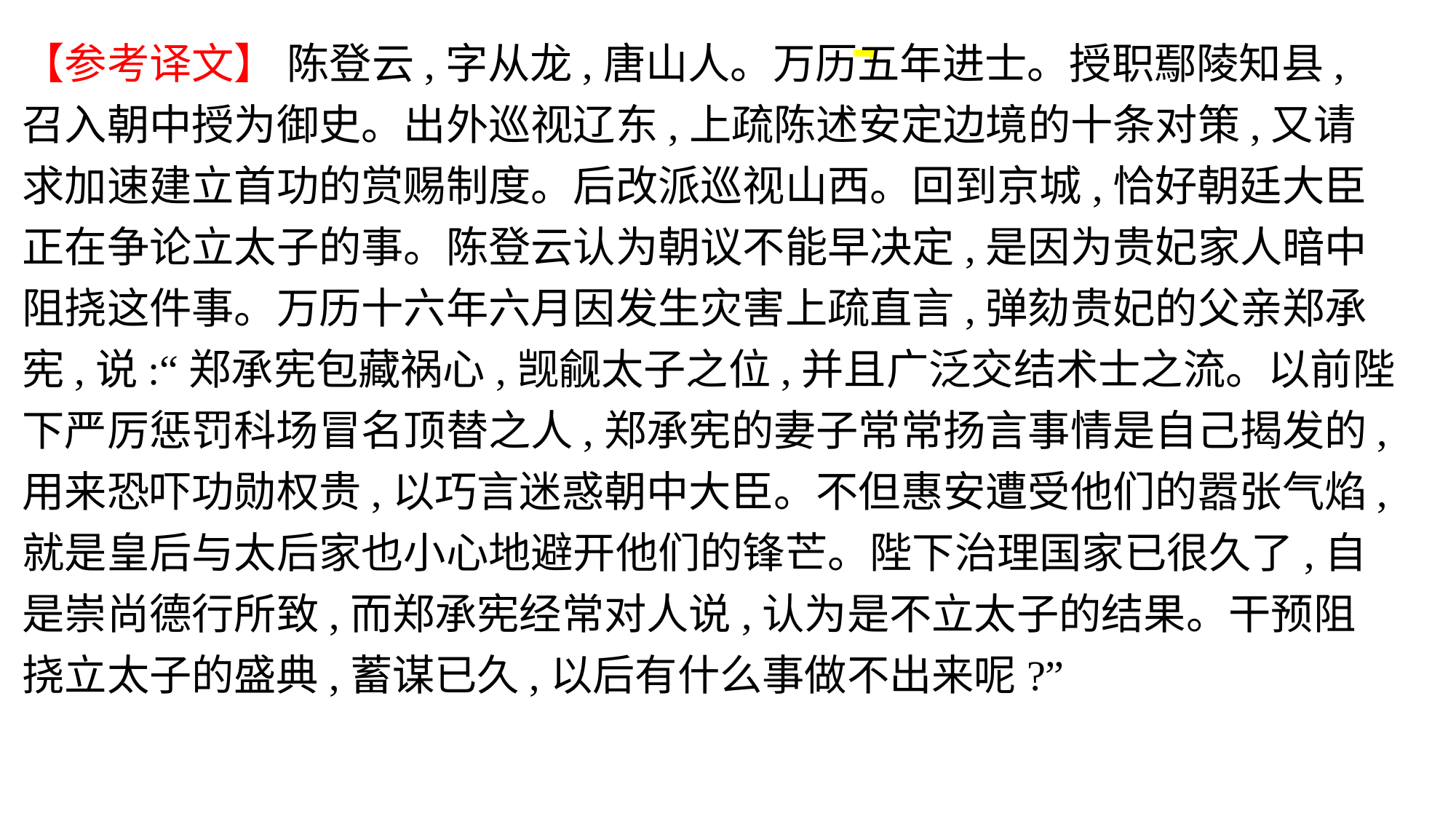

【参考译文】 陈登云,字从龙,唐山人。万历五年进士。授职鄢陵知县,召入朝中授为御史。出外巡视辽东,上疏陈述安定边境的十条对策,又请求加速建立首功的赏赐制度。后改派巡视山西。回到京城,恰好朝廷大臣正在争论立太子的事。陈登云认为朝议不能早决定,是因为贵妃家人暗中阻挠这件事。万历十六年六月因发生灾害上疏直言,弹劾贵妃的父亲郑承宪,说:“郑承宪包藏祸心,觊觎太子之位,并且广泛交结术士之流。以前陛下严厉惩罚科场冒名顶替之人,郑承宪的妻子常常扬言事情是自己揭发的,用来恐吓功勋权贵,以巧言迷惑朝中大臣。不但惠安遭受他们的嚣张气焰,就是皇后与太后家也小心地避开他们的锋芒。陛下治理国家已很久了,自是崇尚德行所致,而郑承宪经常对人说,认为是不立太子的结果。干预阻挠立太子的盛典,蓄谋已久,以后有什么事做不出来呢?”